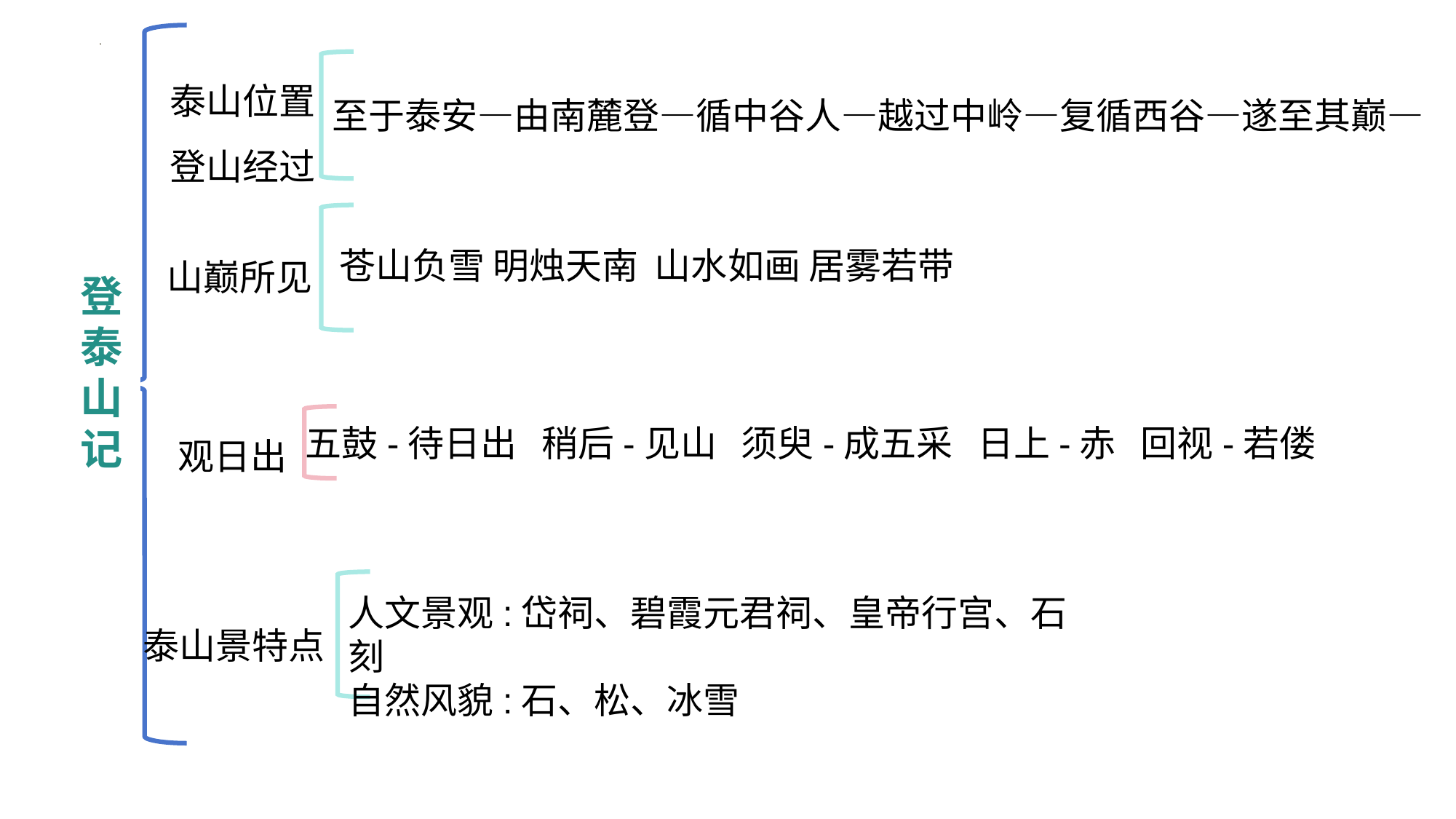

泰山位置
登山经过

至于泰安—由南麓登—循中谷人—越过中岭—复循西谷—遂至其巅—

山巅所见
苍山负雪 明烛天南  山水如画 居雾若带
登泰山记
观日出

五鼓-待日出   稍后-见山   须臾-成五采   日上-赤   回视-若偻

人文景观:岱祠、碧霞元君祠、皇帝行宫、石刻
自然风貌:石、松、冰雪
泰山景特点